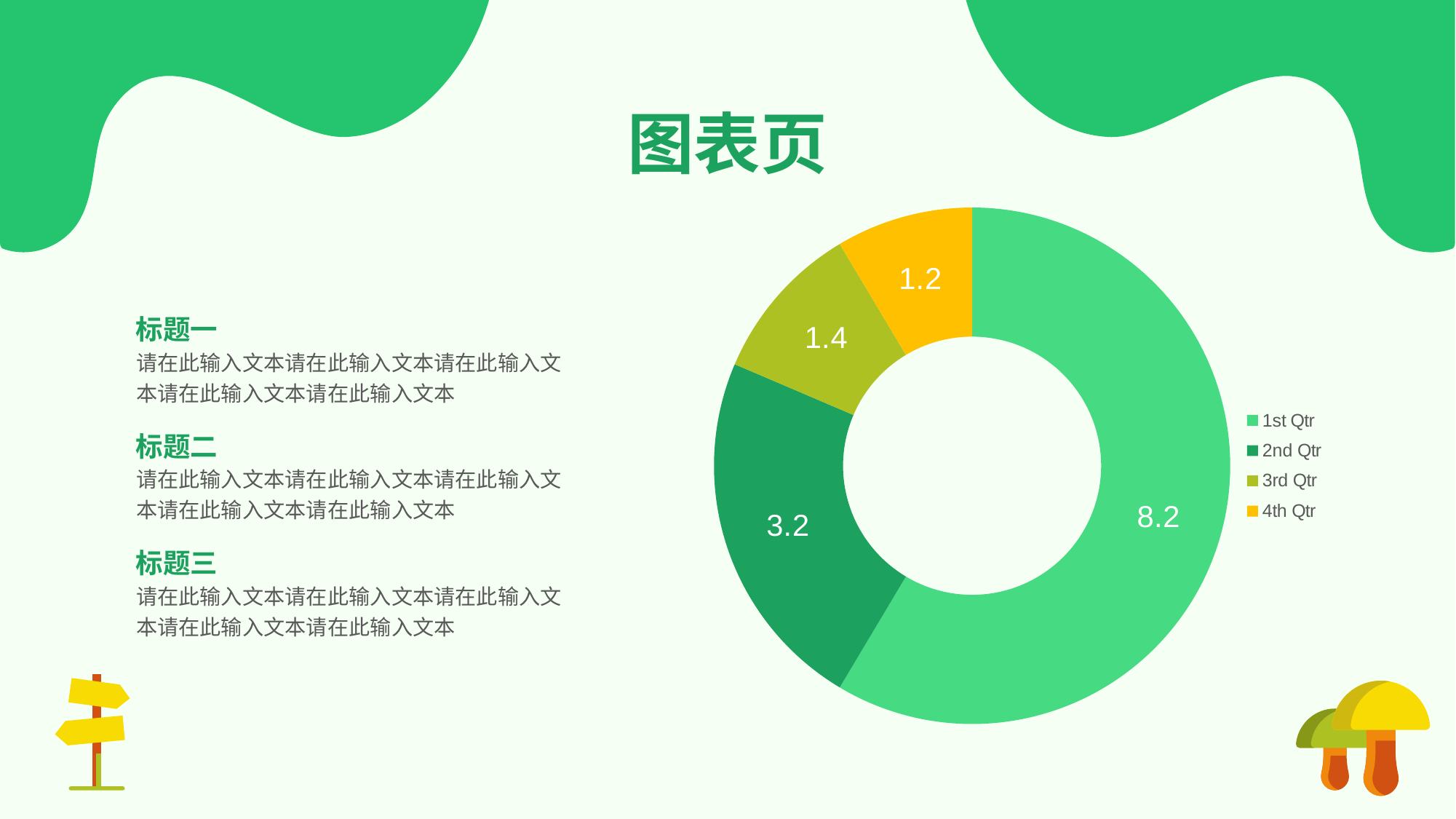

图表页

### Chart

| Category | Sales |
|---|---|
| 1st Qtr | 8.2 |
| 2nd Qtr | 3.2 |
| 3rd Qtr | 1.4 |
| 4th Qtr | 1.2 |
标题一
请在此输入文本请在此输入文本请在此输入文本请在此输入文本请在此输入文本
标题二
请在此输入文本请在此输入文本请在此输入文本请在此输入文本请在此输入文本
标题三
请在此输入文本请在此输入文本请在此输入文本请在此输入文本请在此输入文本